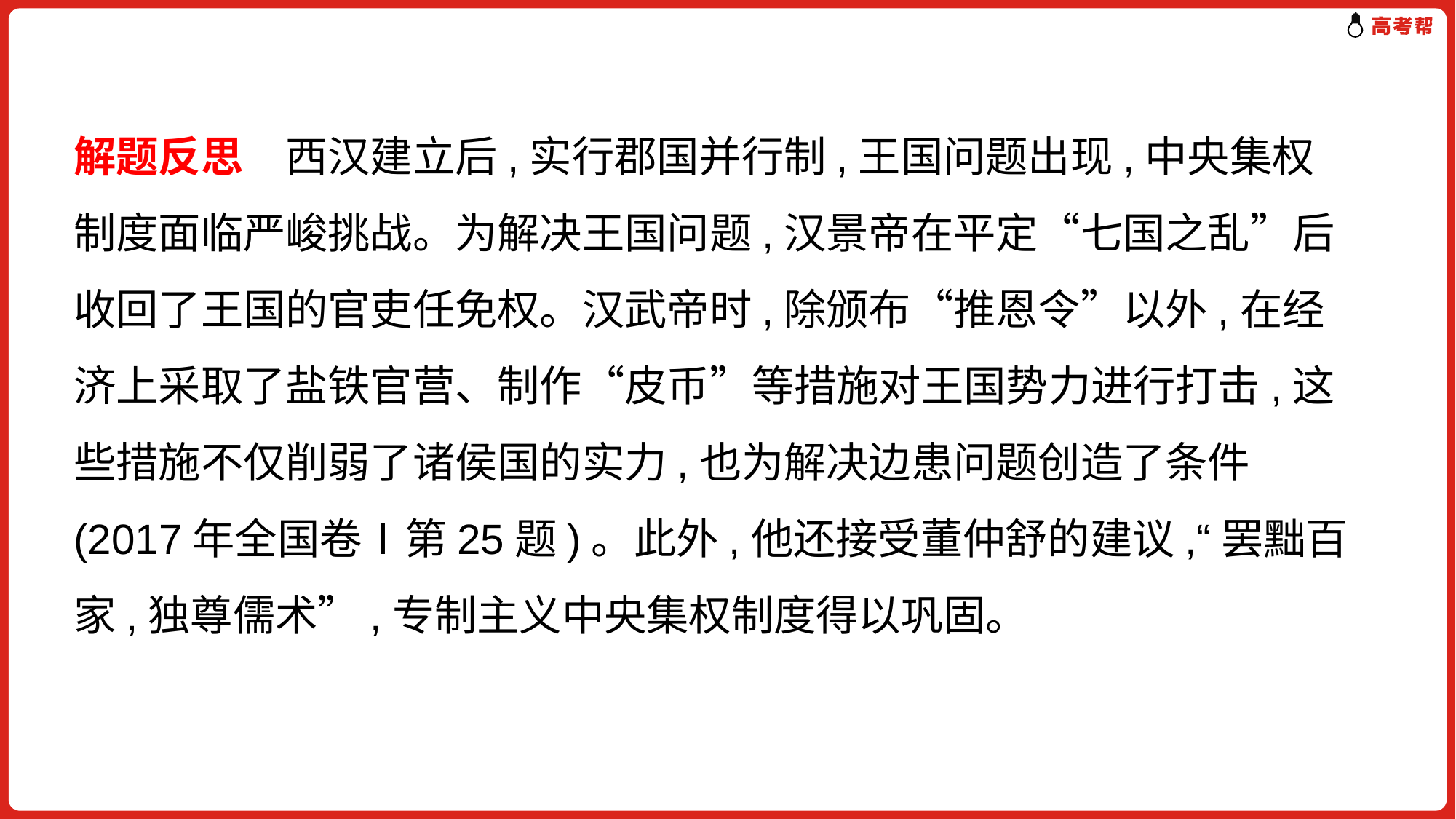

解题反思　西汉建立后,实行郡国并行制,王国问题出现,中央集权制度面临严峻挑战。为解决王国问题,汉景帝在平定“七国之乱”后收回了王国的官吏任免权。汉武帝时,除颁布“推恩令”以外,在经济上采取了盐铁官营、制作“皮币”等措施对王国势力进行打击,这些措施不仅削弱了诸侯国的实力,也为解决边患问题创造了条件(2017年全国卷Ⅰ第25题)。此外,他还接受董仲舒的建议,“罢黜百家,独尊儒术”,专制主义中央集权制度得以巩固。